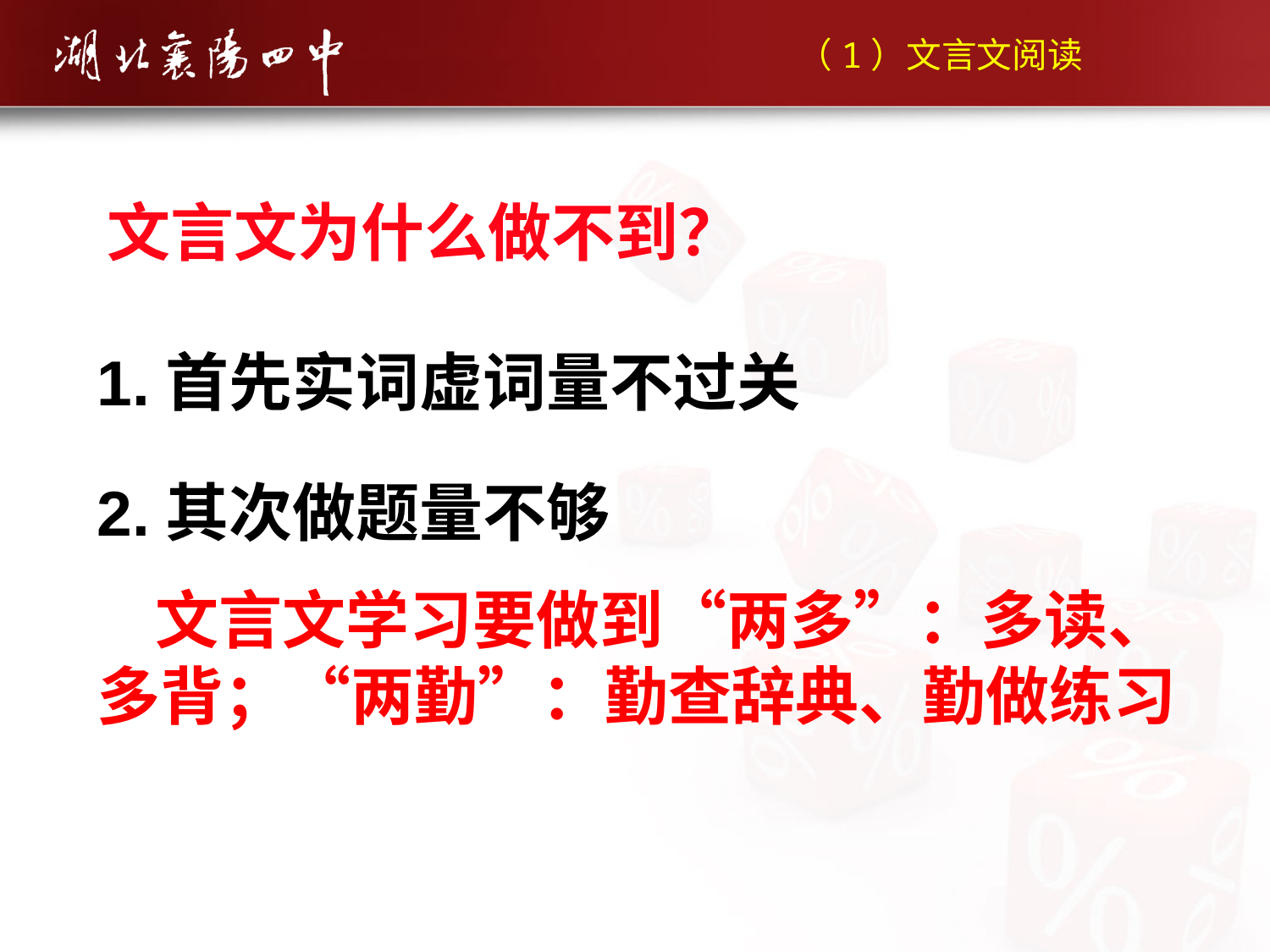

（1）文言文阅读
文言文为什么做不到？
1.首先实词虚词量不过关
2.其次做题量不够
   文言文学习要做到“两多”：多读、多背；“两勤”：勤查辞典、勤做练习